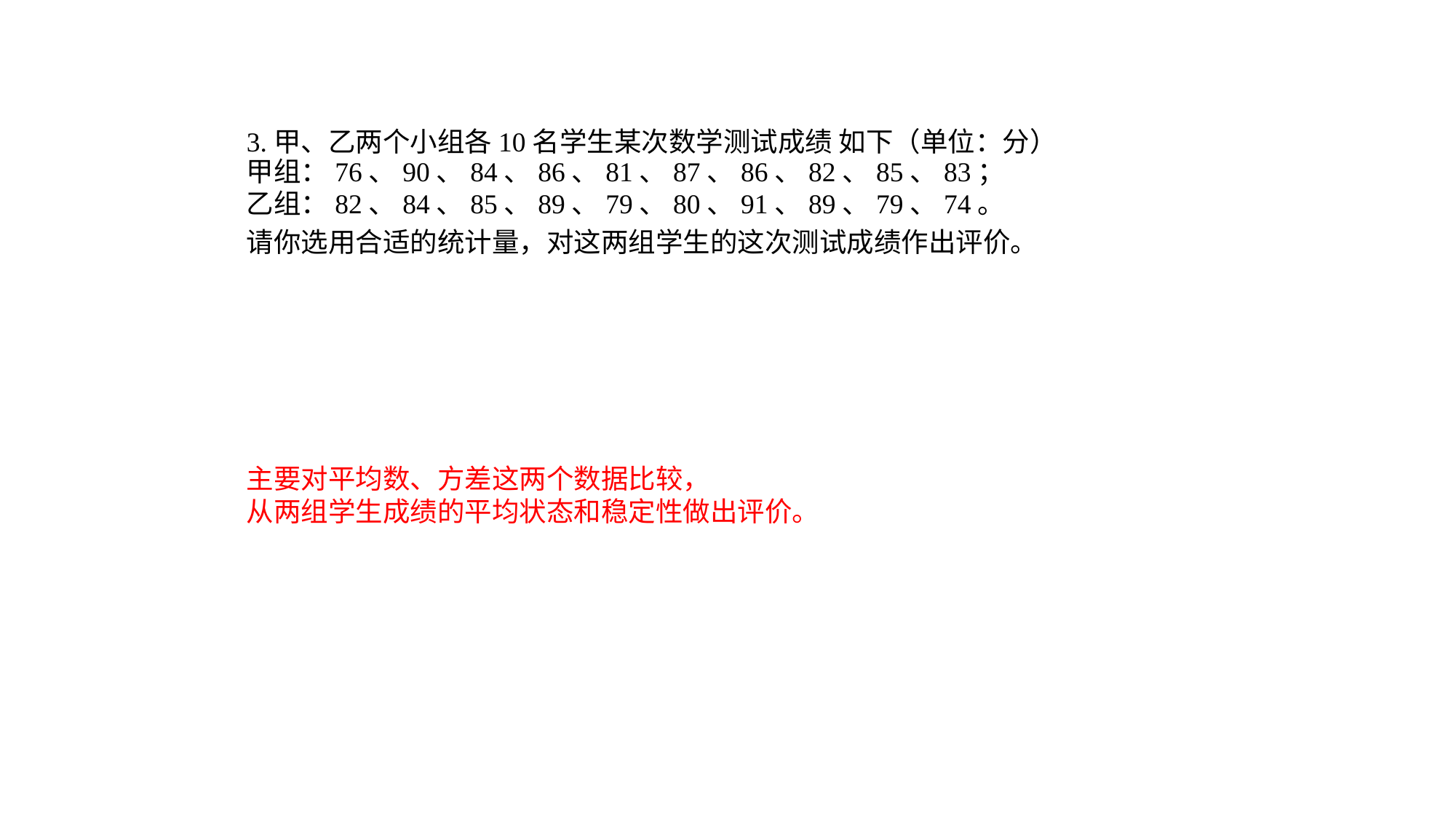

3.甲、乙两个小组各10名学生某次数学测试成绩 如下（单位：分）
甲组：76、90、84、86、81、87、86、82、85、83；
乙组：82、84、85、89、79、80、91、89、79、74。
请你选用合适的统计量，对这两组学生的这次测试成绩作出评价。
主要对平均数、方差这两个数据比较，
从两组学生成绩的平均状态和稳定性做出评价。